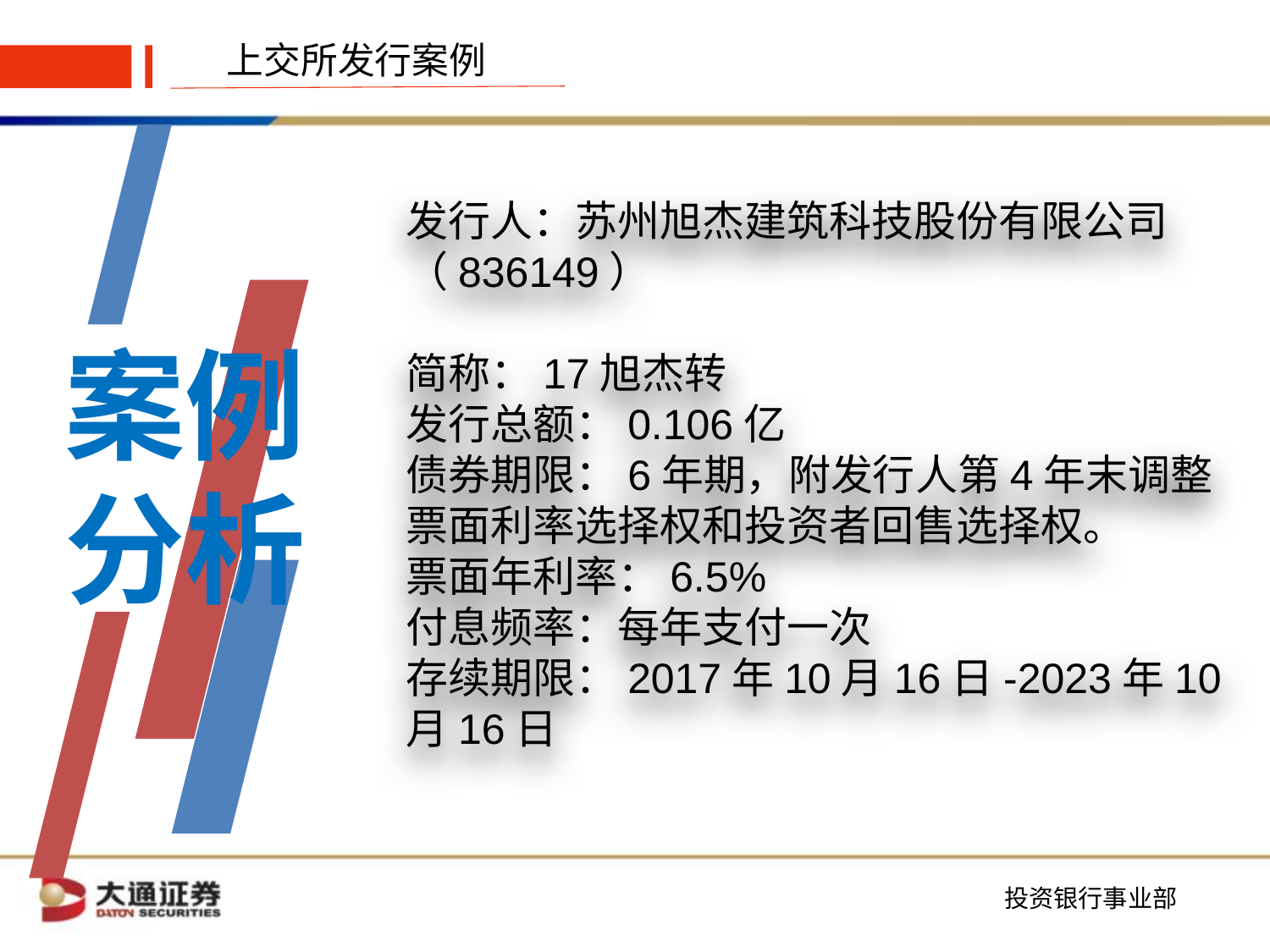

上交所发行案例

发行人：苏州旭杰建筑科技股份有限公司
（836149）

简称：17旭杰转
发行总额：0.106亿
债券期限：6年期，附发行人第4年末调整票面利率选择权和投资者回售选择权。
票面年利率：6.5%
付息频率：每年支付一次
存续期限：2017年10月16日-2023年10月16日

案例分析
Click On Add Related Title Words
点击添加相关标题文字